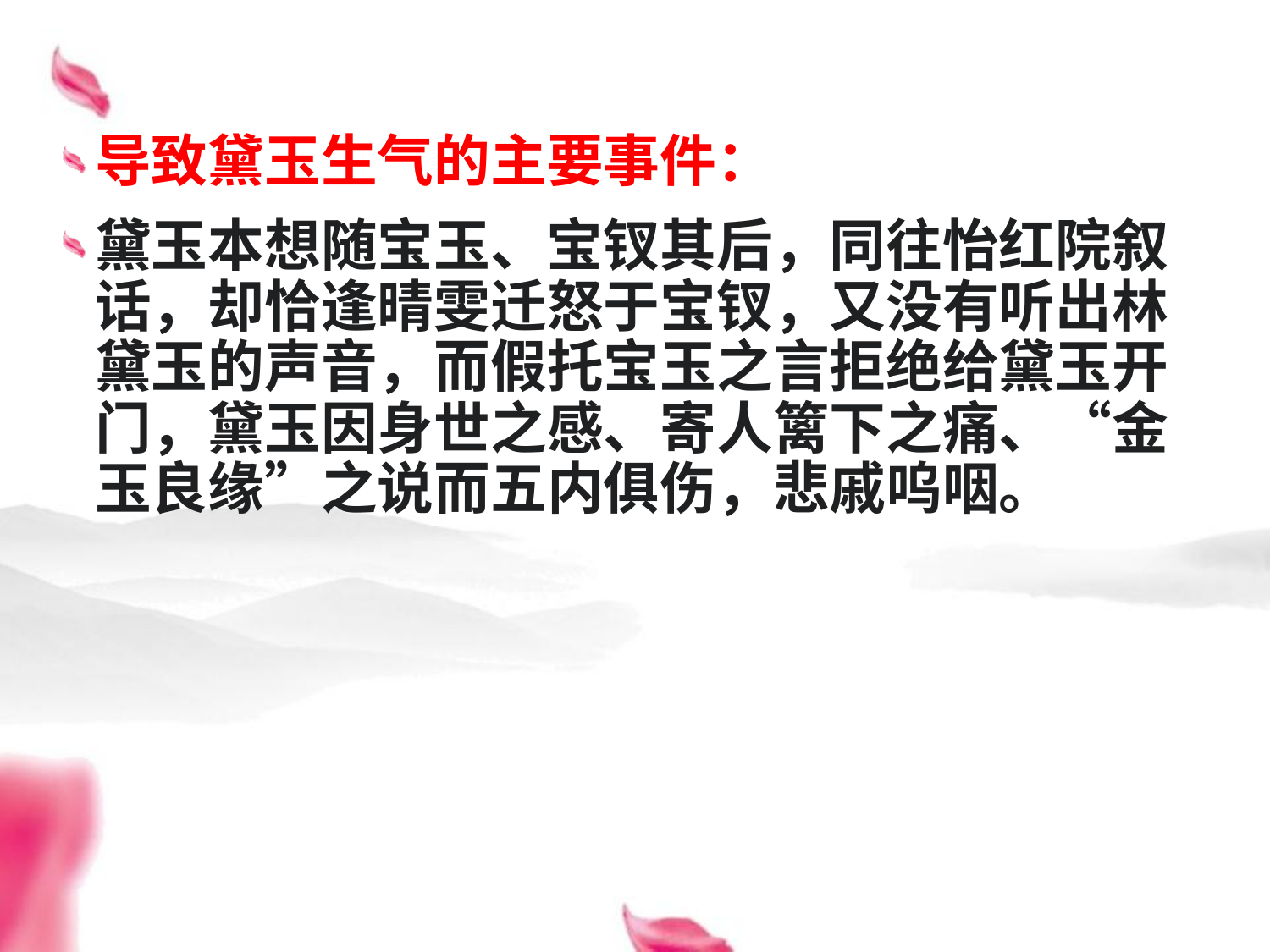

导致黛玉生气的主要事件：
黛玉本想随宝玉、宝钗其后，同往怡红院叙话，却恰逢晴雯迁怒于宝钗，又没有听出林黛玉的声音，而假托宝玉之言拒绝给黛玉开门，黛玉因身世之感、寄人篱下之痛、“金玉良缘”之说而五内俱伤，悲戚呜咽。